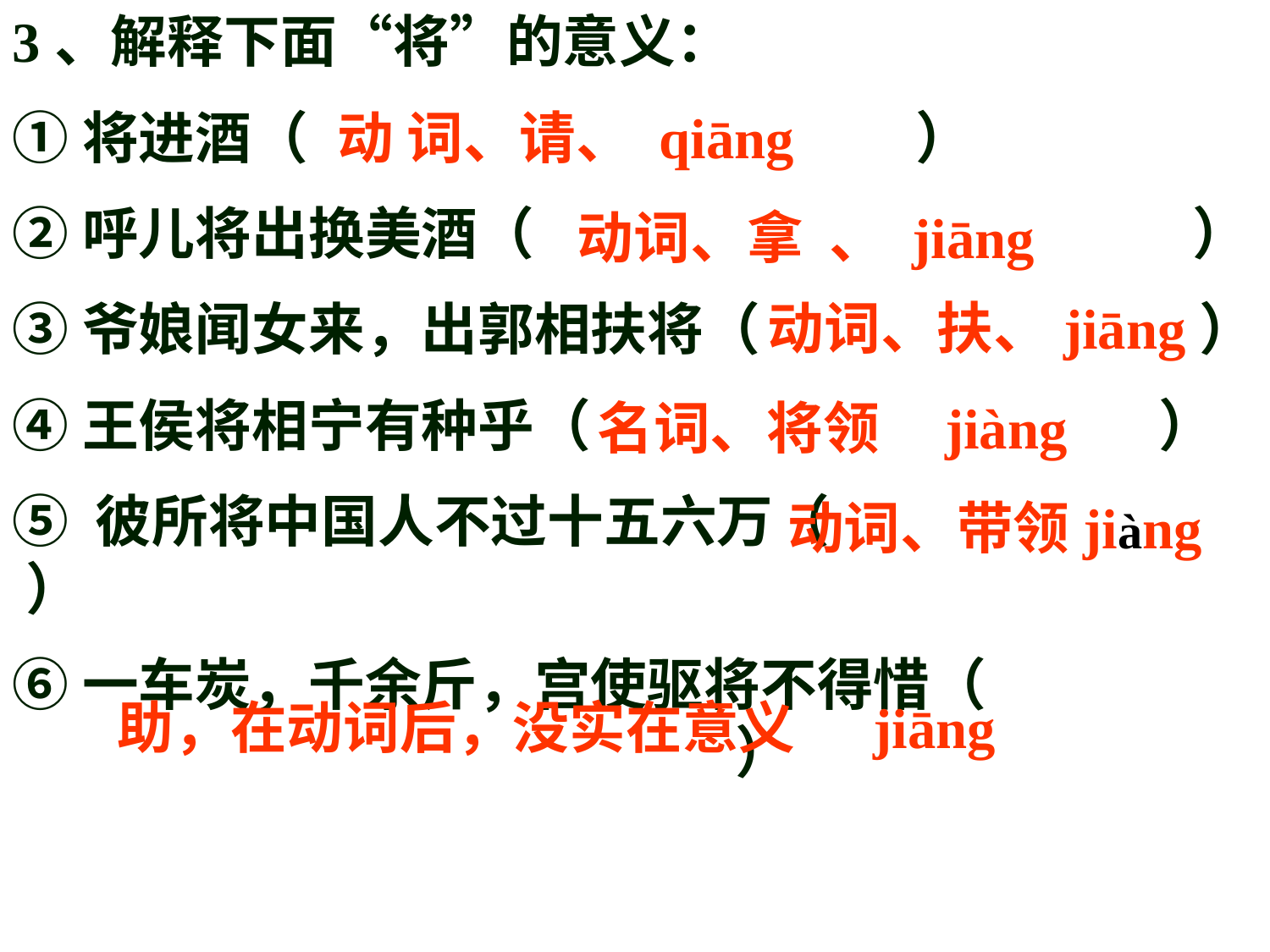

3、解释下面“将”的意义：
①将进酒（                                               ）
②呼儿将出换美酒（                                                   ）
③爷娘闻女来，出郭相扶将（                                  ）
④王侯将相宁有种乎（                                            ）
⑤ 彼所将中国人不过十五六万（                              ）
⑥一车炭，千余斤，宫使驱将不得惜（                                                                             ）

动 词、请、 qiāng
动词、拿  、 jiāng
动词、扶、jiāng
名词、将领    jiàng
动词、带领jiàng
助，在动词后，没实在意义     jiāng